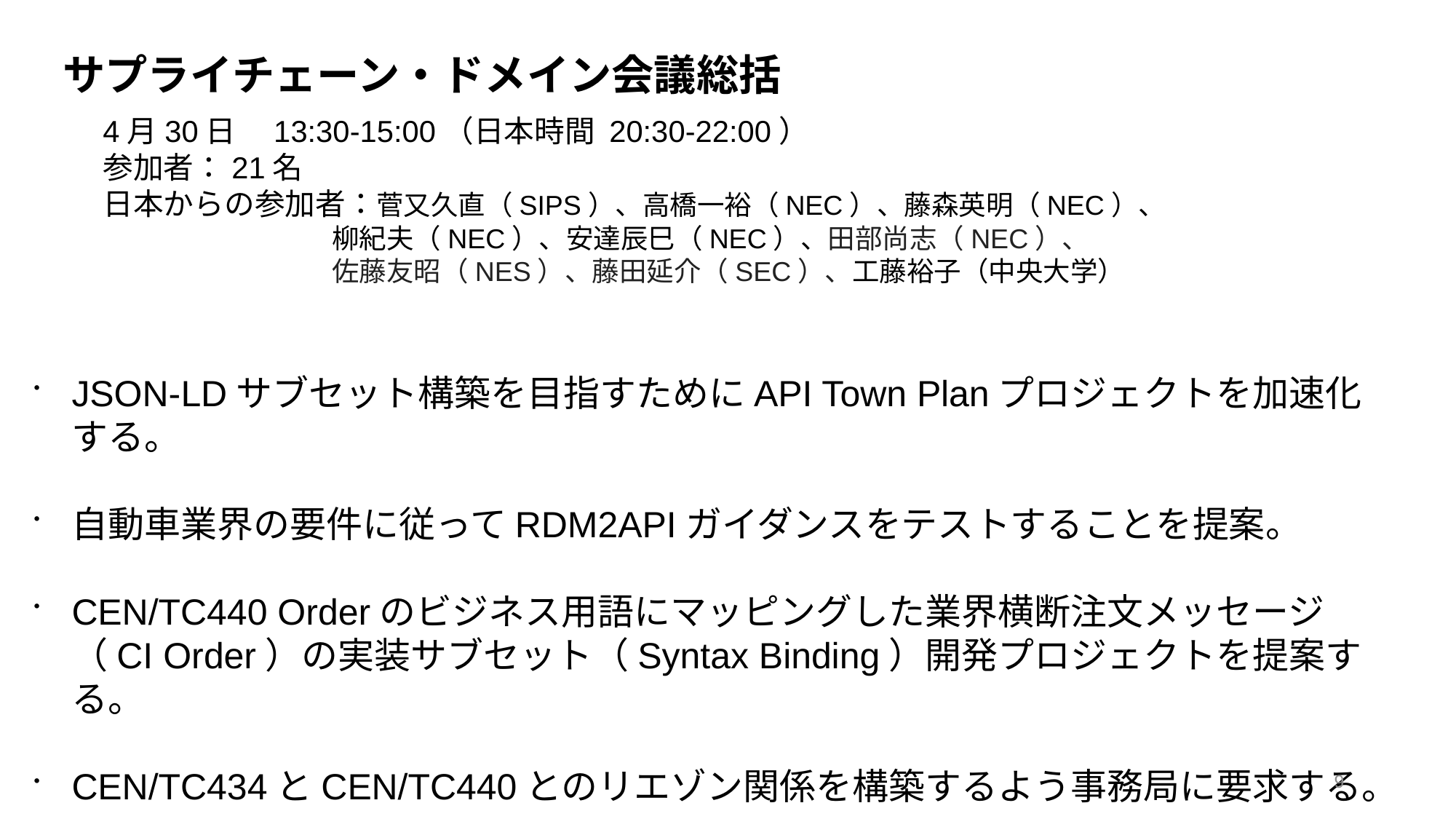

サプライチェーン・ドメイン会議総括
4月30日　13:30-15:00（日本時間 20:30-22:00）
参加者：21名
日本からの参加者：菅又久直（SIPS）、高橋一裕（NEC）、藤森英明（NEC）、
                                    柳紀夫（NEC）、安達辰巳（NEC）、田部尚志（NEC）、
                                    佐藤友昭（NES）、藤田延介（SEC）、工藤裕子（中央大学）
JSON-LDサブセット構築を目指すためにAPI Town Planプロジェクトを加速化する。

自動車業界の要件に従ってRDM2APIガイダンスをテストすることを提案。

CEN/TC440 Orderのビジネス用語にマッピングした業界横断注文メッセージ（CI Order）の実装サブセット（Syntax Binding）開発プロジェクトを提案する。

CEN/TC434とCEN/TC440とのリエゾン関係を構築するよう事務局に要求する。

9